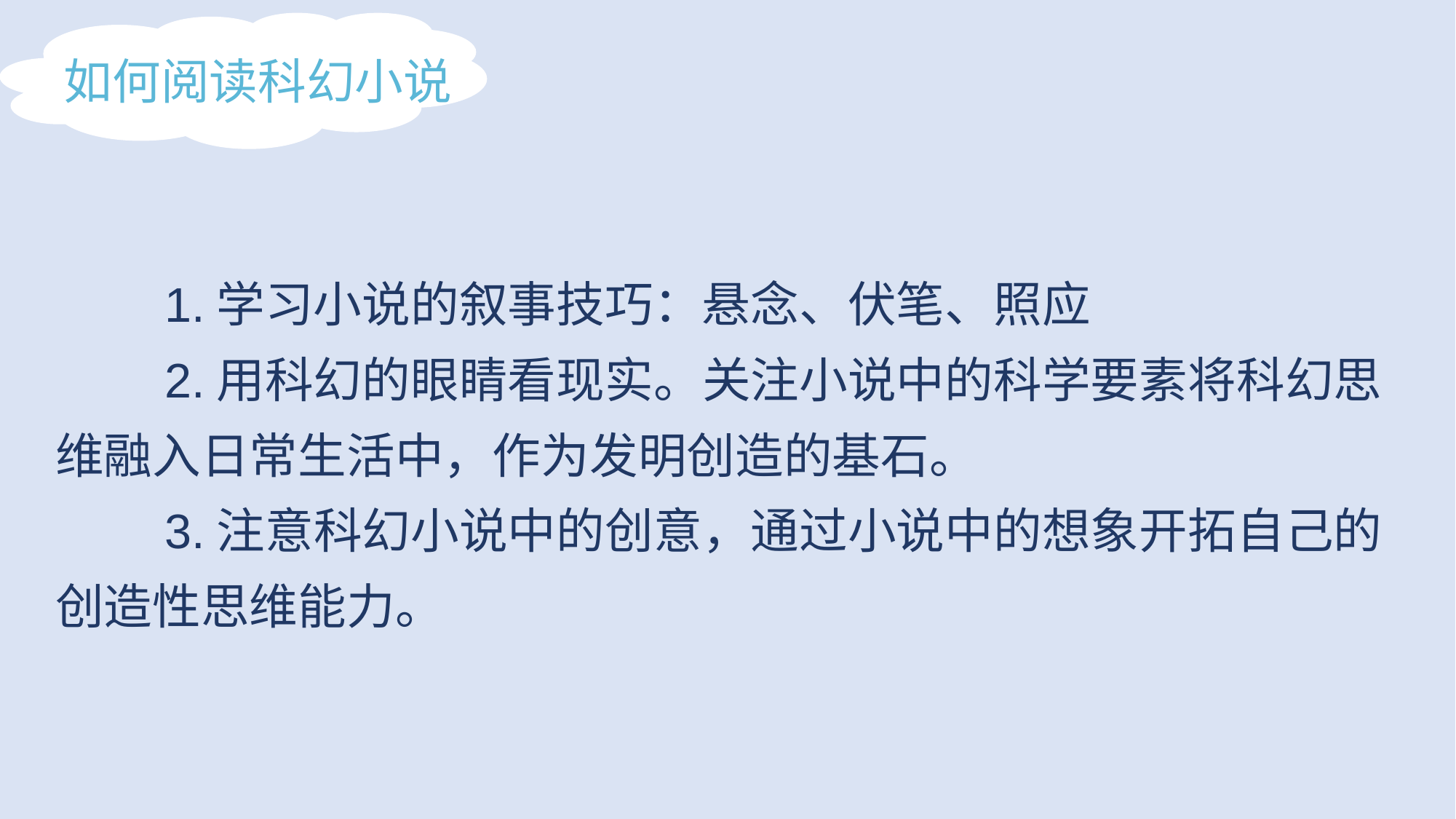

如何阅读科幻小说
	1.学习小说的叙事技巧：悬念、伏笔、照应
	2.用科幻的眼睛看现实。关注小说中的科学要素将科幻思维融入日常生活中，作为发明创造的基石。
	3.注意科幻小说中的创意，通过小说中的想象开拓自己的创造性思维能力。